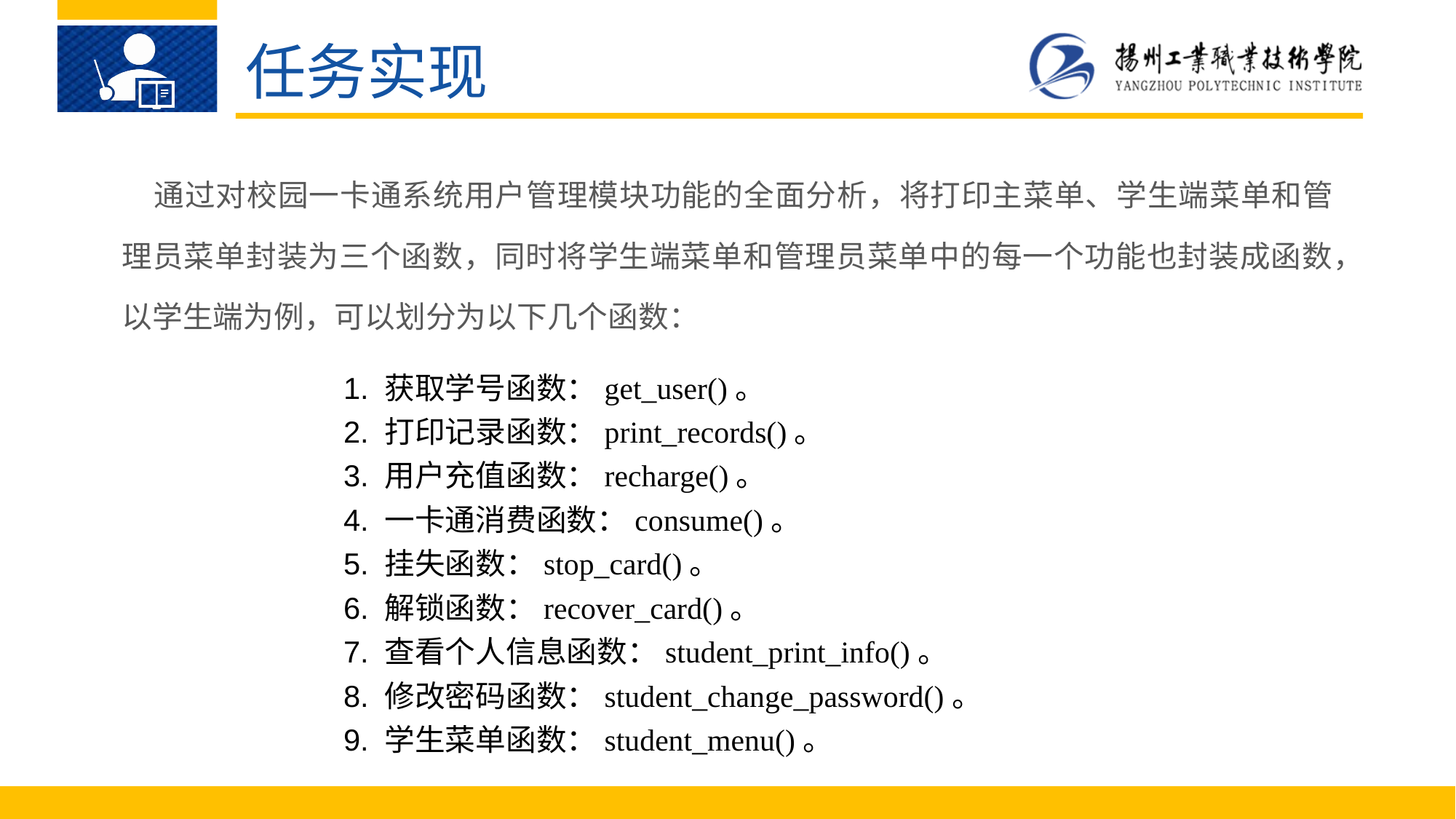

任务实现
通过对校园一卡通系统用户管理模块功能的全面分析，将打印主菜单、学生端菜单和管理员菜单封装为三个函数，同时将学生端菜单和管理员菜单中的每一个功能也封装成函数，以学生端为例，可以划分为以下几个函数：
获取学号函数：get_user()。
打印记录函数：print_records()。
用户充值函数：recharge()。
一卡通消费函数：consume()。
挂失函数：stop_card()。
解锁函数：recover_card()。
查看个人信息函数：student_print_info()。
修改密码函数：student_change_password()。
学生菜单函数：student_menu()。